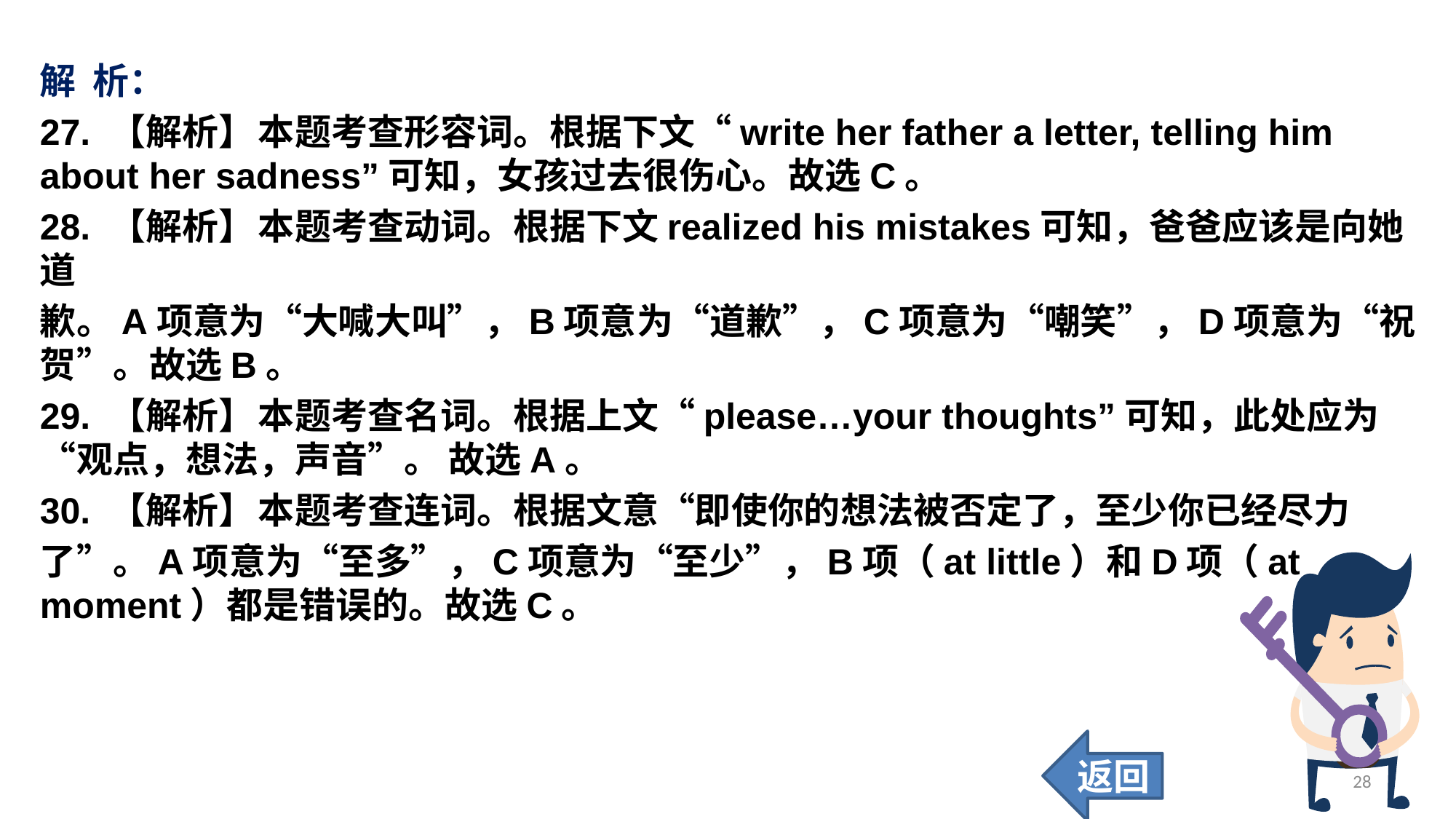

解  析：
27. 【解析】	本题考查形容词。根据下文“write her father a letter, telling him about her sadness”可知，女孩过去很伤心。故选C。
28. 【解析】	本题考查动词。根据下文realized his mistakes可知，爸爸应该是向她道
歉。A项意为“大喊大叫”，B项意为“道歉”，C项意为“嘲笑”，D项意为“祝贺”。故选B。
29. 【解析】	本题考查名词。根据上文“please…your thoughts”可知，此处应为“观点，想法，声音”。 故选A。
30. 【解析】	本题考查连词。根据文意“即使你的想法被否定了，至少你已经尽力
了”。A项意为“至多”，C项意为“至少”，B项（at little）和D项（at moment）都是错误的。故选C。

返回
28